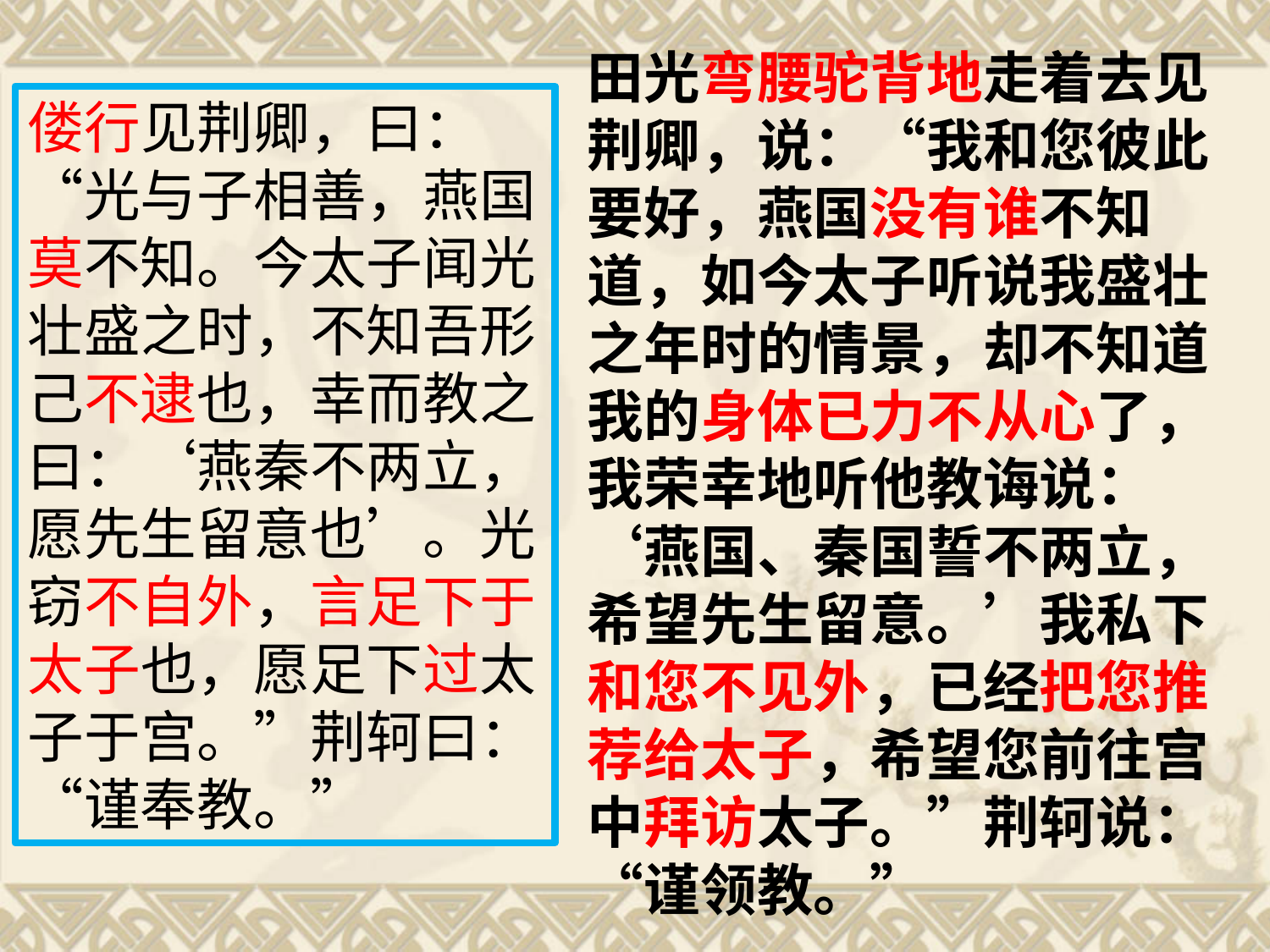

田光弯腰驼背地走着去见荆卿，说：“我和您彼此要好，燕国没有谁不知道，如今太子听说我盛壮之年时的情景，却不知道我的身体已力不从心了，我荣幸地听他教诲说：‘燕国、秦国誓不两立，希望先生留意。’我私下和您不见外，已经把您推荐给太子，希望您前往宫中拜访太子。”荆轲说：“谨领教。”
偻行见荆卿，曰：“光与子相善，燕国莫不知。今太子闻光壮盛之时，不知吾形己不逮也，幸而教之曰：‘燕秦不两立，愿先生留意也’。光窃不自外，言足下于太子也，愿足下过太子于宫。”荆轲曰：“谨奉教。”